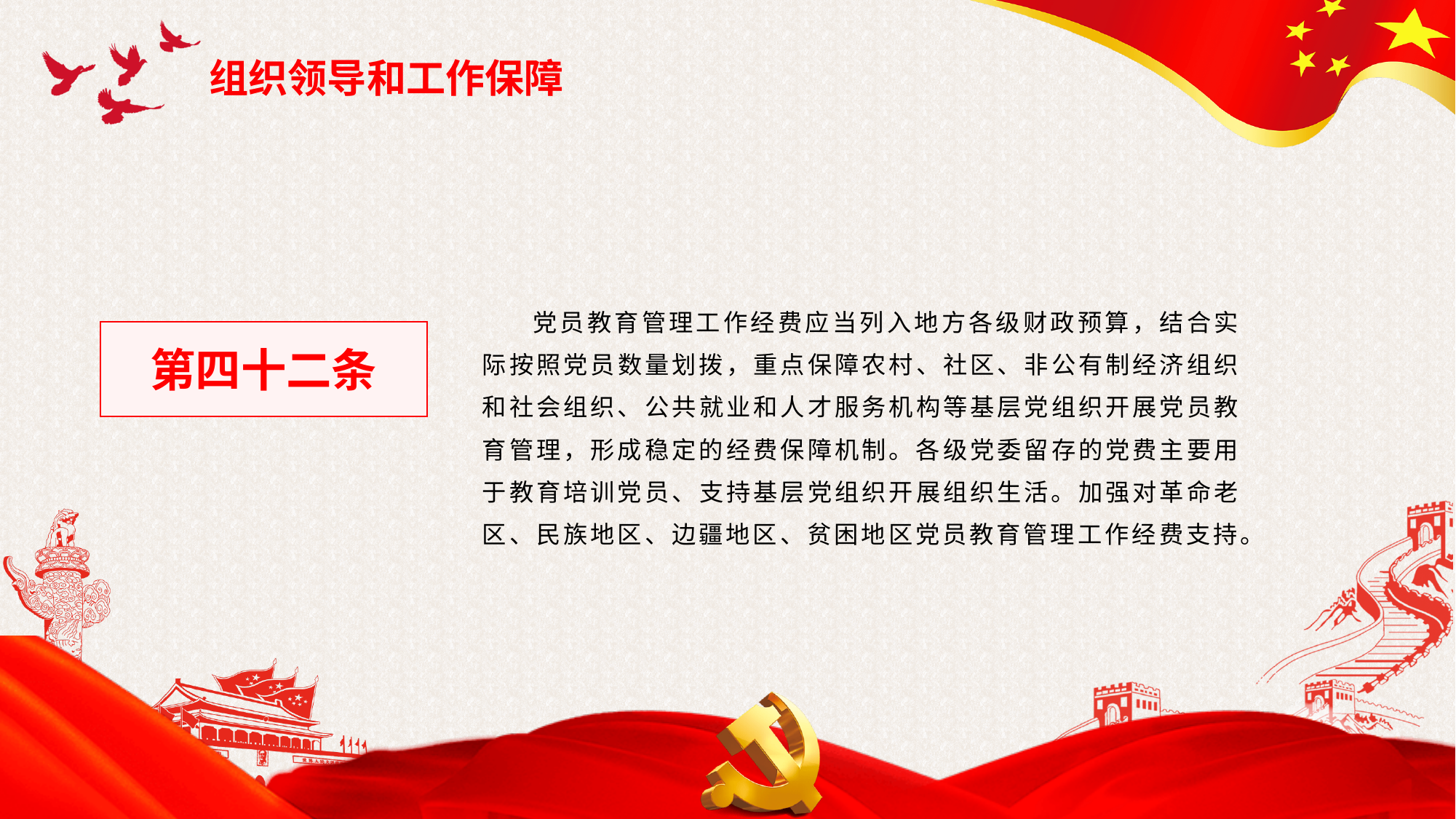

组织领导和工作保障
       党员教育管理工作经费应当列入地方各级财政预算，结合实际按照党员数量划拨，重点保障农村、社区、非公有制经济组织和社会组织、公共就业和人才服务机构等基层党组织开展党员教育管理，形成稳定的经费保障机制。各级党委留存的党费主要用于教育培训党员、支持基层党组织开展组织生活。加强对革命老区、民族地区、边疆地区、贫困地区党员教育管理工作经费支持。
第四十二条